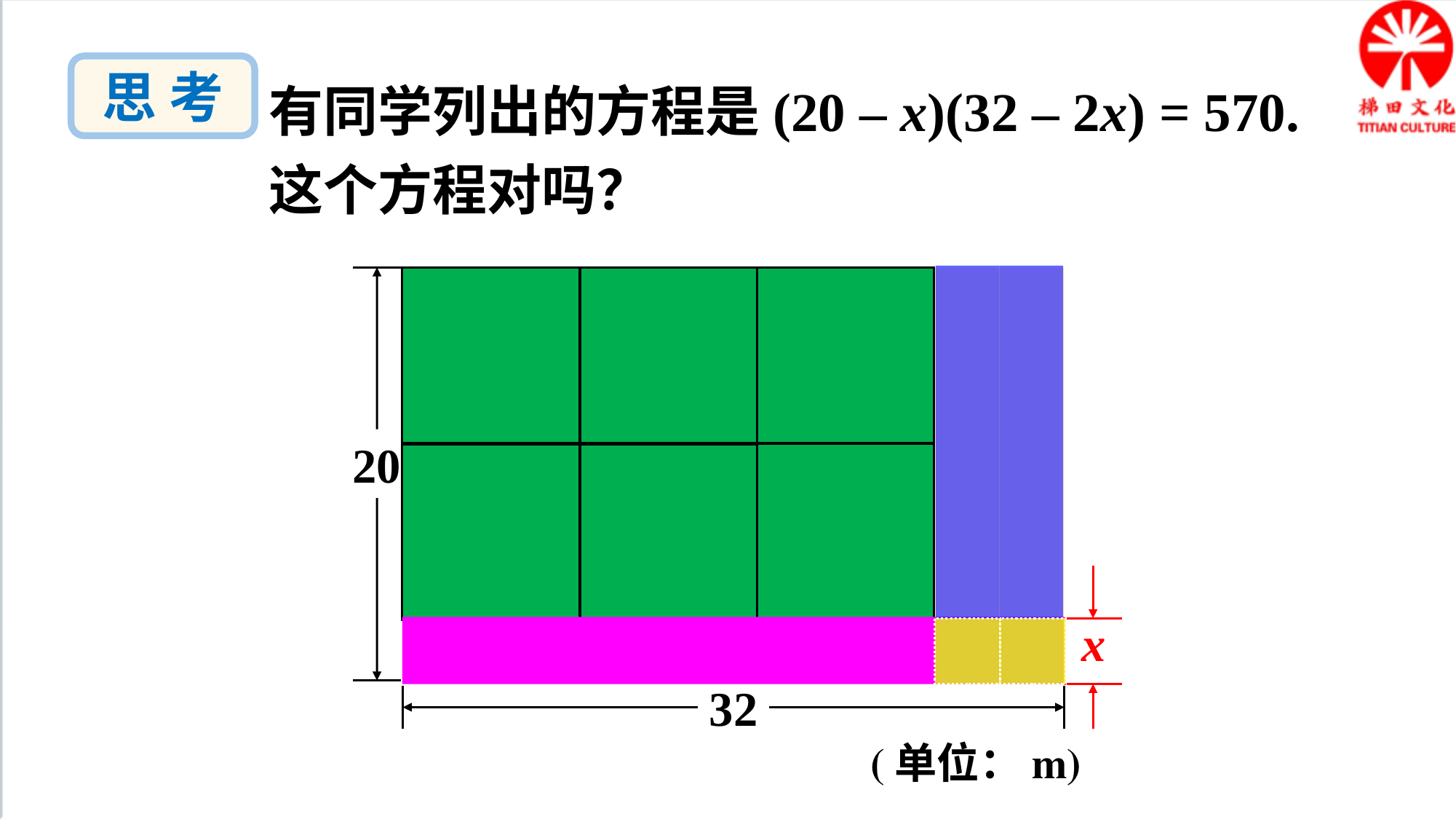

思 考
有同学列出的方程是(20 – x)(32 – 2x) = 570. 这个方程对吗？

20

x

32
(单位：m)